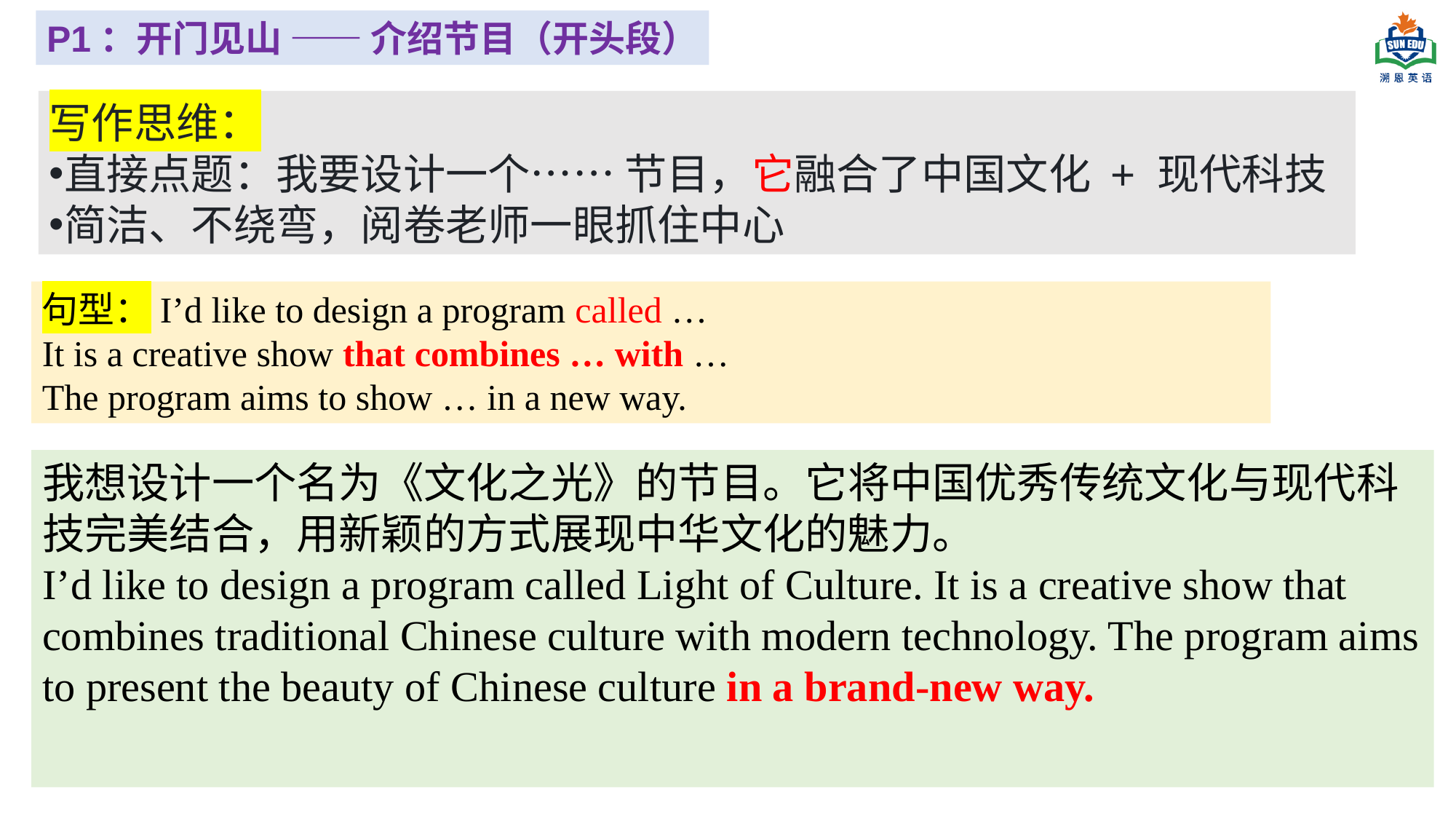

P1：开门见山 —— 介绍节目（开头段）
写作思维：
直接点题：我要设计一个…… 节目，它融合了中国文化 + 现代科技
简洁、不绕弯，阅卷老师一眼抓住中心
句型：I’d like to design a program called …
It is a creative show that combines … with …
The program aims to show … in a new way.
我想设计一个名为《文化之光》的节目。它将中国优秀传统文化与现代科技完美结合，用新颖的方式展现中华文化的魅力。
I’d like to design a program called Light of Culture. It is a creative show that combines traditional Chinese culture with modern technology. The program aims to present the beauty of Chinese culture in a brand-new way.